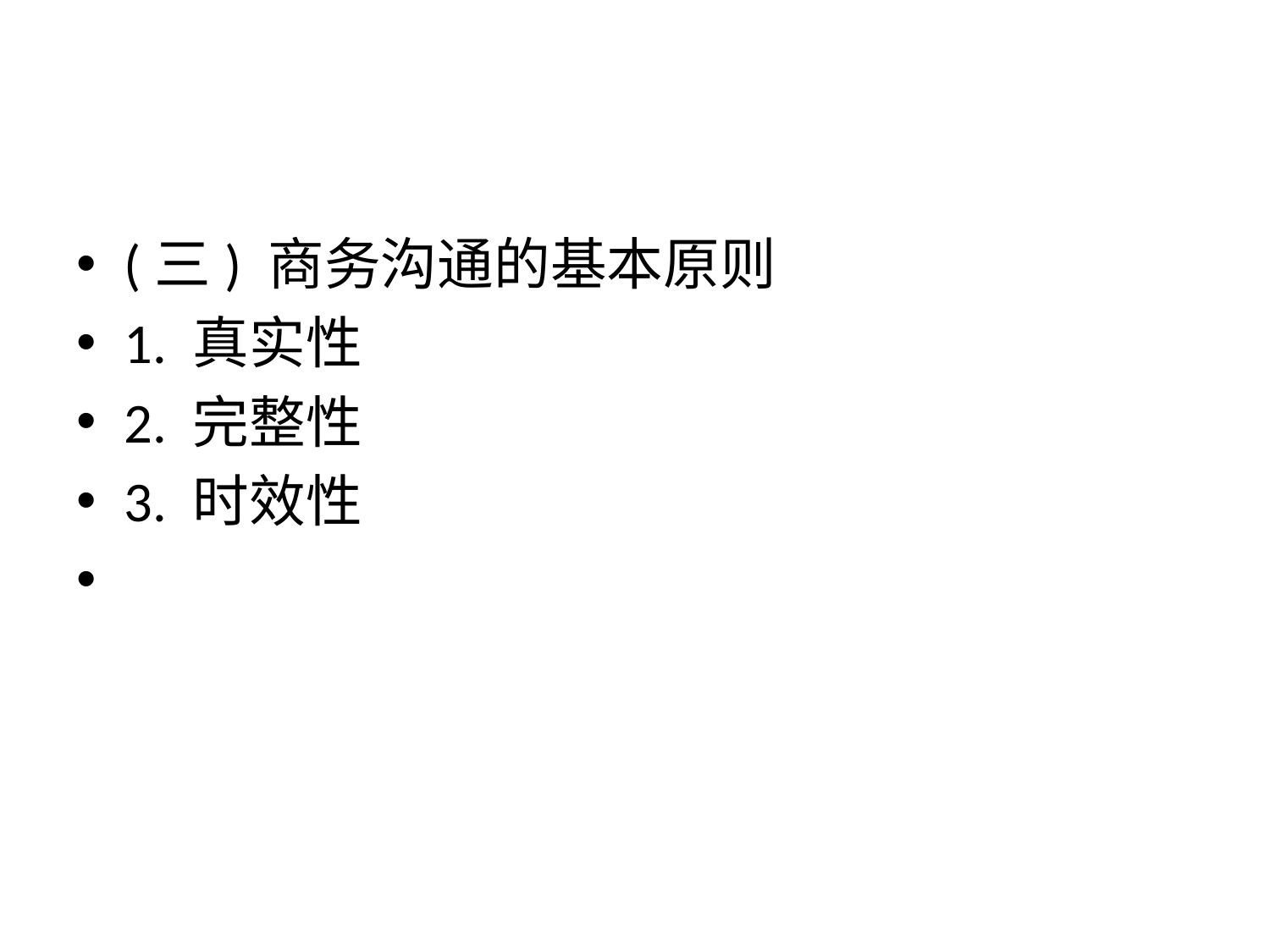

#
(三) 商务沟通的基本原则
1. 真实性
2. 完整性
3. 时效性